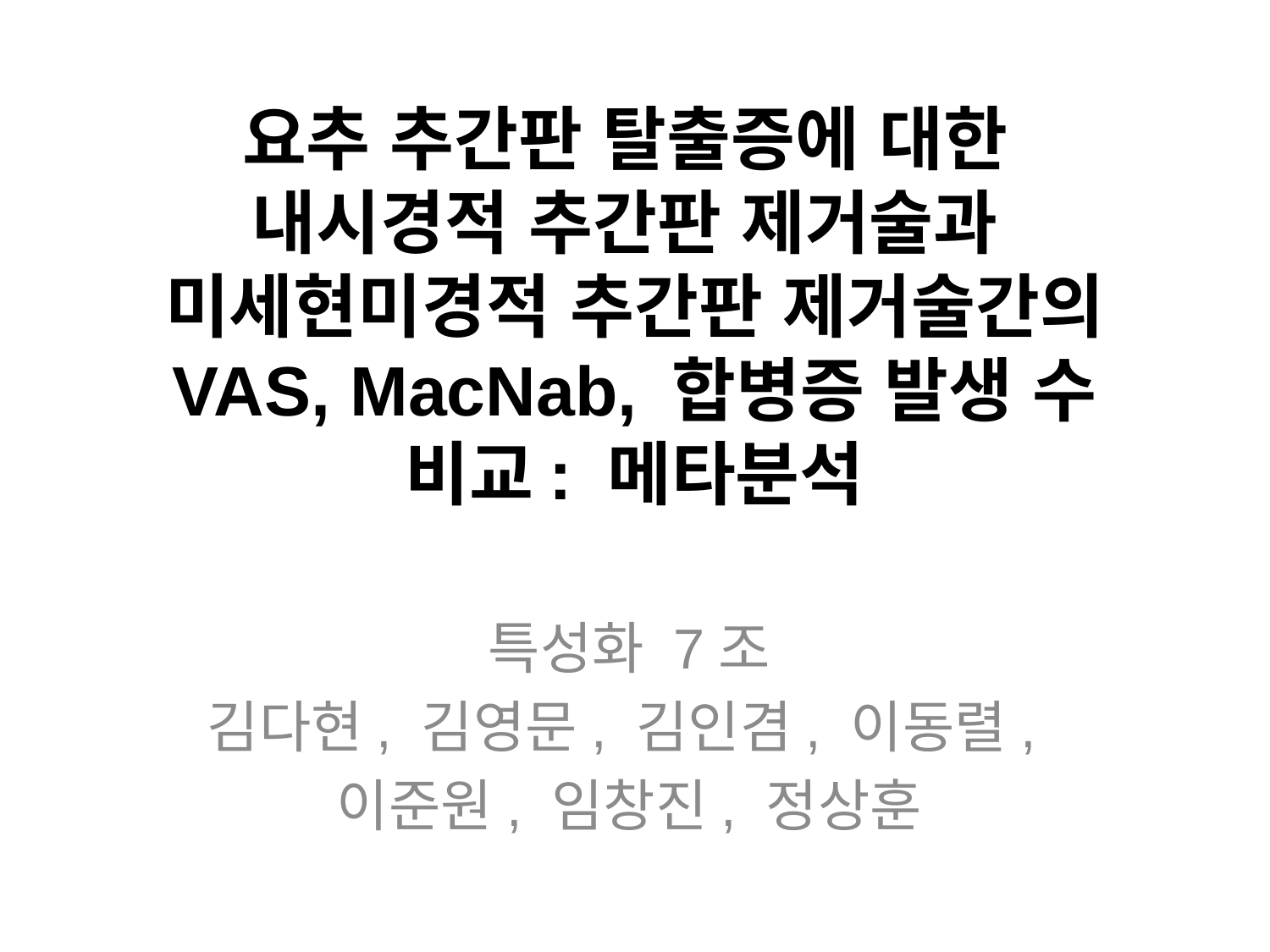

# 요추 추간판 탈출증에 대한 내시경적 추간판 제거술과 미세현미경적 추간판 제거술간의 VAS, MacNab, 합병증 발생 수 비교: 메타분석
특성화 7조
김다현, 김영문, 김인겸, 이동렬,
이준원, 임창진, 정상훈